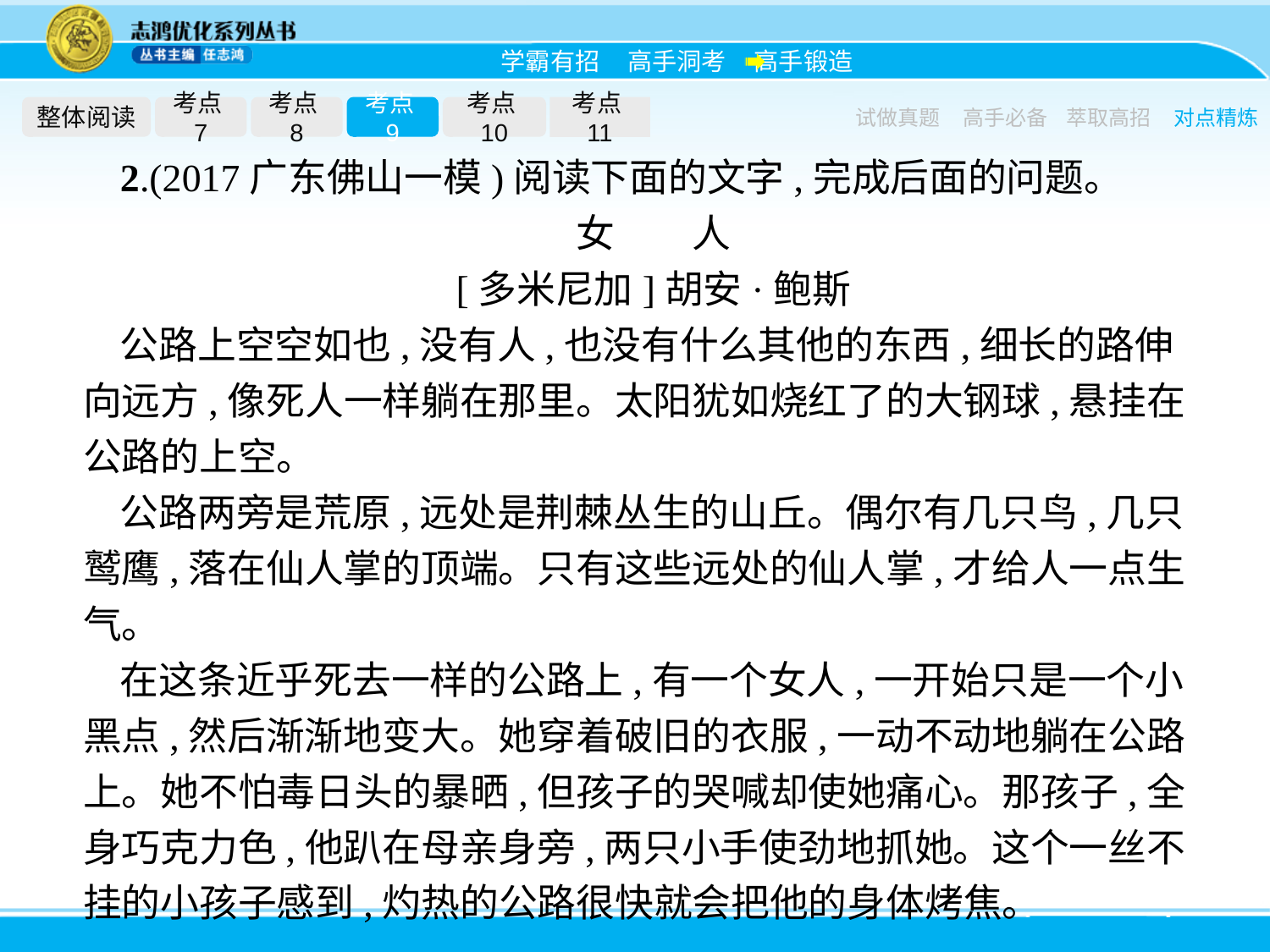

整体阅读
考点7
考点8
考点9
考点10
考点11
试做真题
高手必备
萃取高招
对点精炼
2.(2017广东佛山一模)阅读下面的文字,完成后面的问题。
女　　人
[多米尼加]胡安·鲍斯
公路上空空如也,没有人,也没有什么其他的东西,细长的路伸向远方,像死人一样躺在那里。太阳犹如烧红了的大钢球,悬挂在公路的上空。
公路两旁是荒原,远处是荆棘丛生的山丘。偶尔有几只鸟,几只鹫鹰,落在仙人掌的顶端。只有这些远处的仙人掌,才给人一点生气。
在这条近乎死去一样的公路上,有一个女人,一开始只是一个小黑点,然后渐渐地变大。她穿着破旧的衣服,一动不动地躺在公路上。她不怕毒日头的暴晒,但孩子的哭喊却使她痛心。那孩子,全身巧克力色,他趴在母亲身旁,两只小手使劲地抓她。这个一丝不挂的小孩子感到,灼热的公路很快就会把他的身体烤焦。